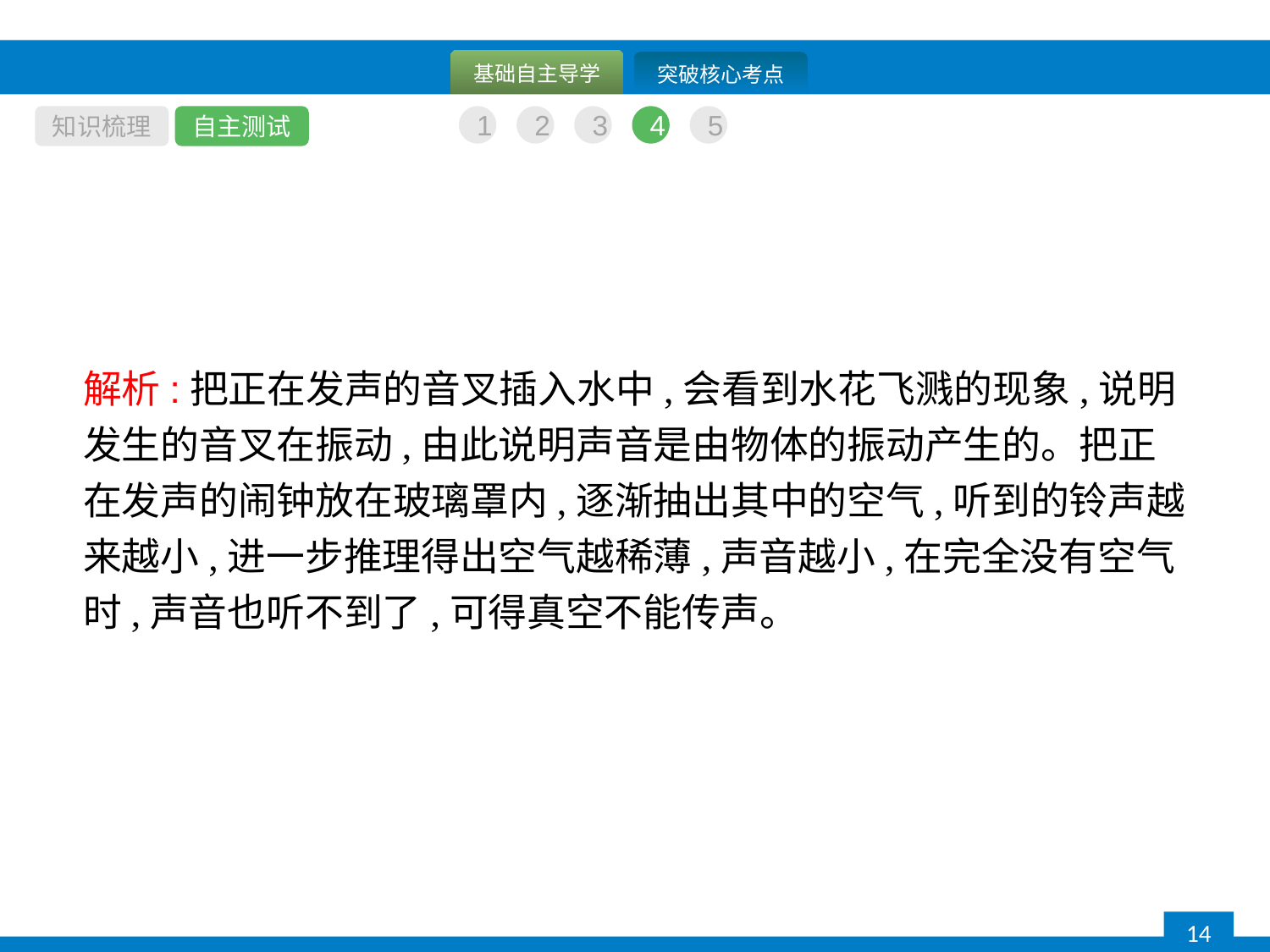

知识梳理
自主测试
1
2
3
4
5
解析:把正在发声的音叉插入水中,会看到水花飞溅的现象,说明发生的音叉在振动,由此说明声音是由物体的振动产生的。把正在发声的闹钟放在玻璃罩内,逐渐抽出其中的空气,听到的铃声越来越小,进一步推理得出空气越稀薄,声音越小,在完全没有空气时,声音也听不到了,可得真空不能传声。